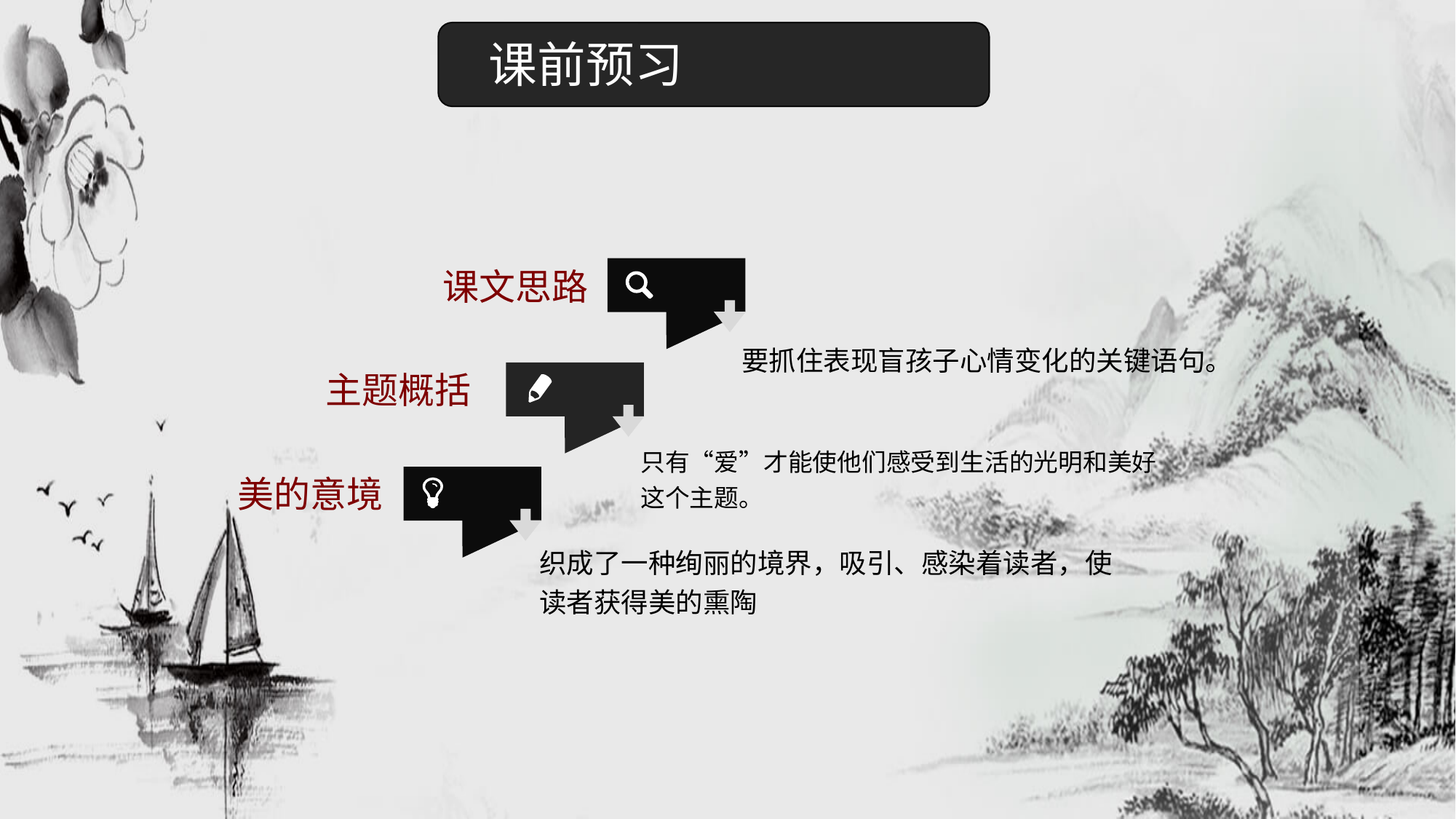

课前预习

课文思路
要抓住表现盲孩子心情变化的关键语句。
主题概括

只有“爱”才能使他们感受到生活的光明和美好这个主题。
美的意境

织成了一种绚丽的境界，吸引、感染着读者，使读者获得美的熏陶